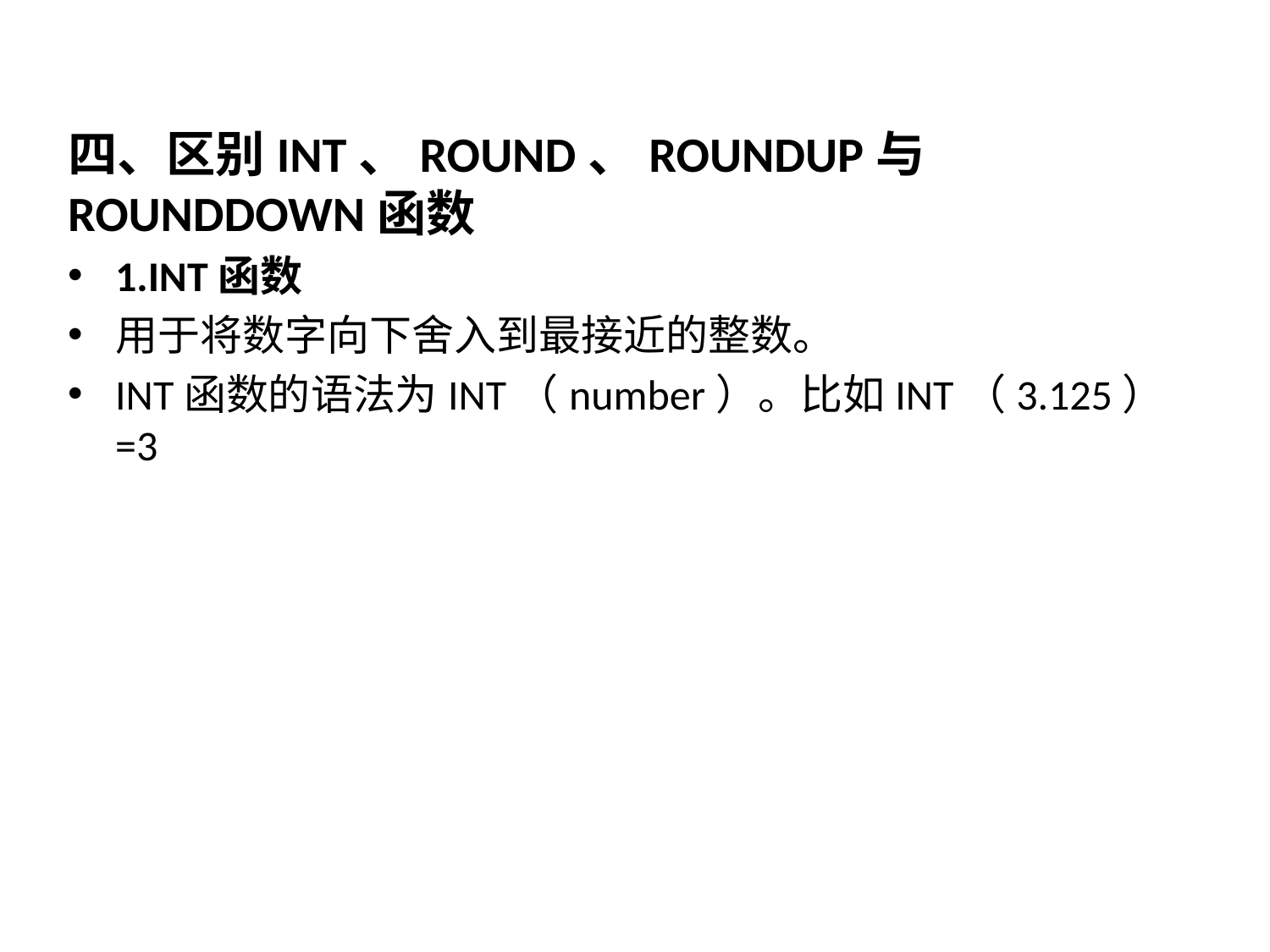

四、区别INT、ROUND、ROUNDUP与ROUNDDOWN函数
1.INT函数
用于将数字向下舍入到最接近的整数。
INT函数的语法为INT（number）。比如INT（3.125）=3